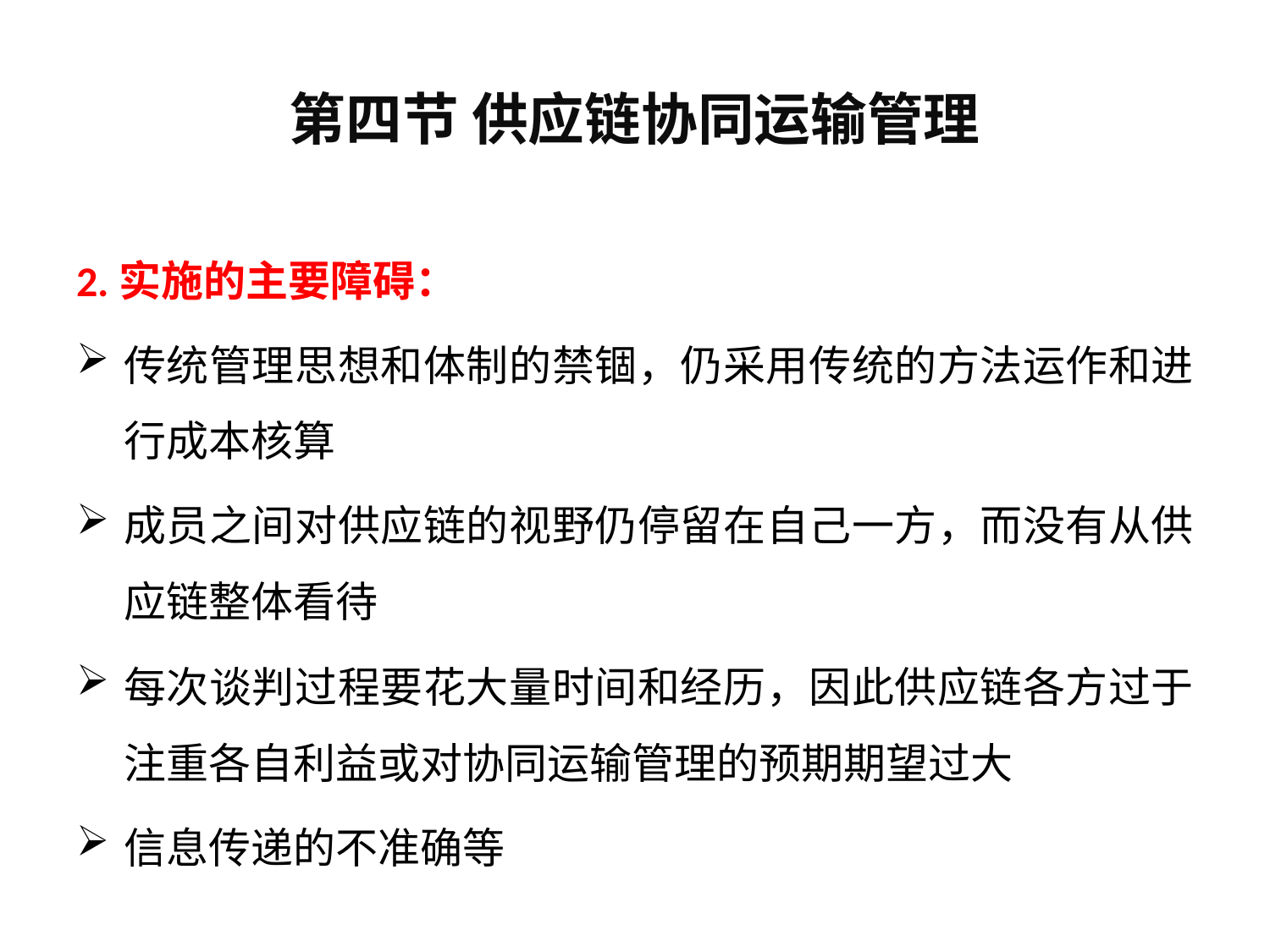

# 第四节 供应链协同运输管理
2.实施的主要障碍：
传统管理思想和体制的禁锢，仍采用传统的方法运作和进行成本核算
成员之间对供应链的视野仍停留在自己一方，而没有从供应链整体看待
每次谈判过程要花大量时间和经历，因此供应链各方过于注重各自利益或对协同运输管理的预期期望过大
信息传递的不准确等